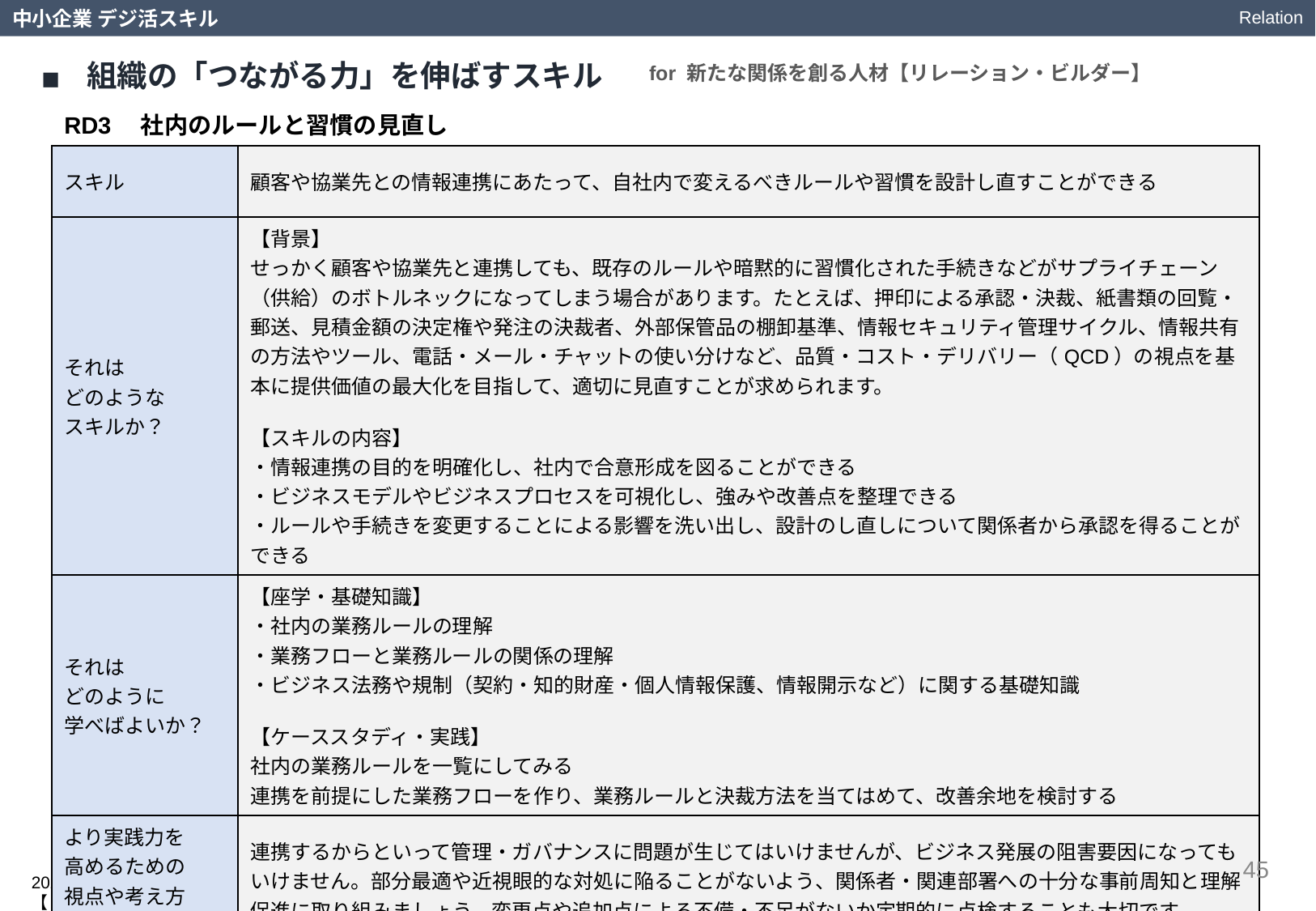

Relation
中小企業 デジ活スキル
組織の「つながる力」を伸ばすスキル
for 新たな関係を創る人材【リレーション・ビルダー】
RD3　社内のルールと習慣の見直し
| スキル | 顧客や協業先との情報連携にあたって、自社内で変えるべきルールや習慣を設計し直すことができる |
| --- | --- |
| それは どのような スキルか？ | 【背景】 せっかく顧客や協業先と連携しても、既存のルールや暗黙的に習慣化された手続きなどがサプライチェーン（供給）のボトルネックになってしまう場合があります。たとえば、押印による承認・決裁、紙書類の回覧・郵送、見積金額の決定権や発注の決裁者、外部保管品の棚卸基準、情報セキュリティ管理サイクル、情報共有の方法やツール、電話・メール・チャットの使い分けなど、品質・コスト・デリバリー（QCD）の視点を基本に提供価値の最大化を目指して、適切に見直すことが求められます。 【スキルの内容】 ・情報連携の目的を明確化し、社内で合意形成を図ることができる ・ビジネスモデルやビジネスプロセスを可視化し、強みや改善点を整理できる ・ルールや手続きを変更することによる影響を洗い出し、設計のし直しについて関係者から承認を得ることができる |
| それは どのように 学べばよいか？ | 【座学・基礎知識】 ・社内の業務ルールの理解 ・業務フローと業務ルールの関係の理解 ・ビジネス法務や規制（契約・知的財産・個人情報保護、情報開示など）に関する基礎知識 【ケーススタディ・実践】 社内の業務ルールを一覧にしてみる 連携を前提にした業務フローを作り、業務ルールと決裁方法を当てはめて、改善余地を検討する |
| より実践力を 高めるための 視点や考え方は？ | 連携するからといって管理・ガバナンスに問題が生じてはいけませんが、ビジネス発展の阻害要因になってもいけません。部分最適や近視眼的な対処に陥ることがないよう、関係者・関連部署への十分な事前周知と理解促進に取り組みましょう。変更点や追加点による不備・不足がないか定期的に点検することも大切です。 |
45